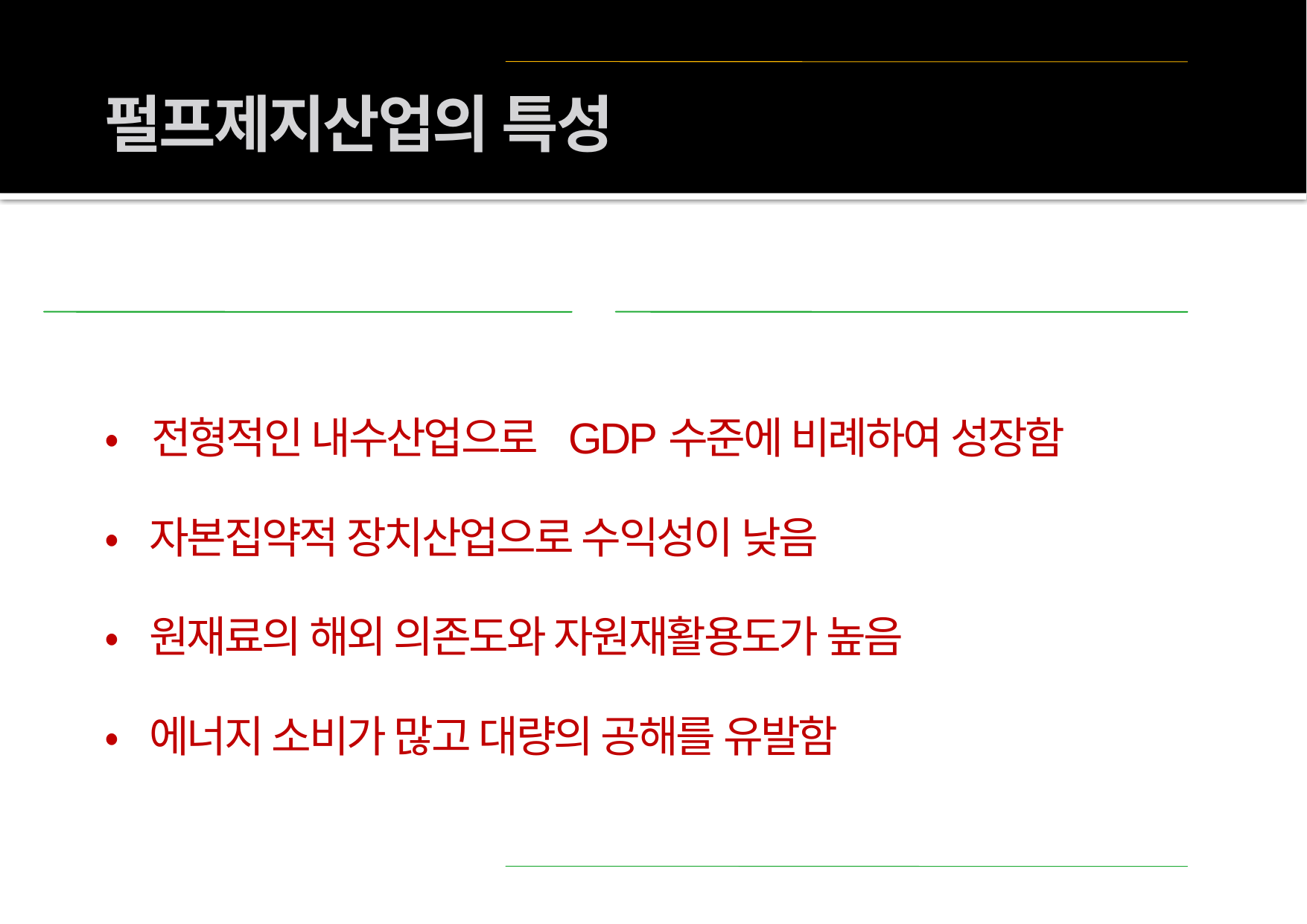

펄프제지산업의 특성

•  전형적인 내수산업으로  GDP수준에 비례하여 성장함

•  자본집약적 장치산업으로 수익성이 낮음

•  원재료의 해외 의존도와 자원재활용도가 높음

•  에너지 소비가 많고 대량의 공해를 유발함